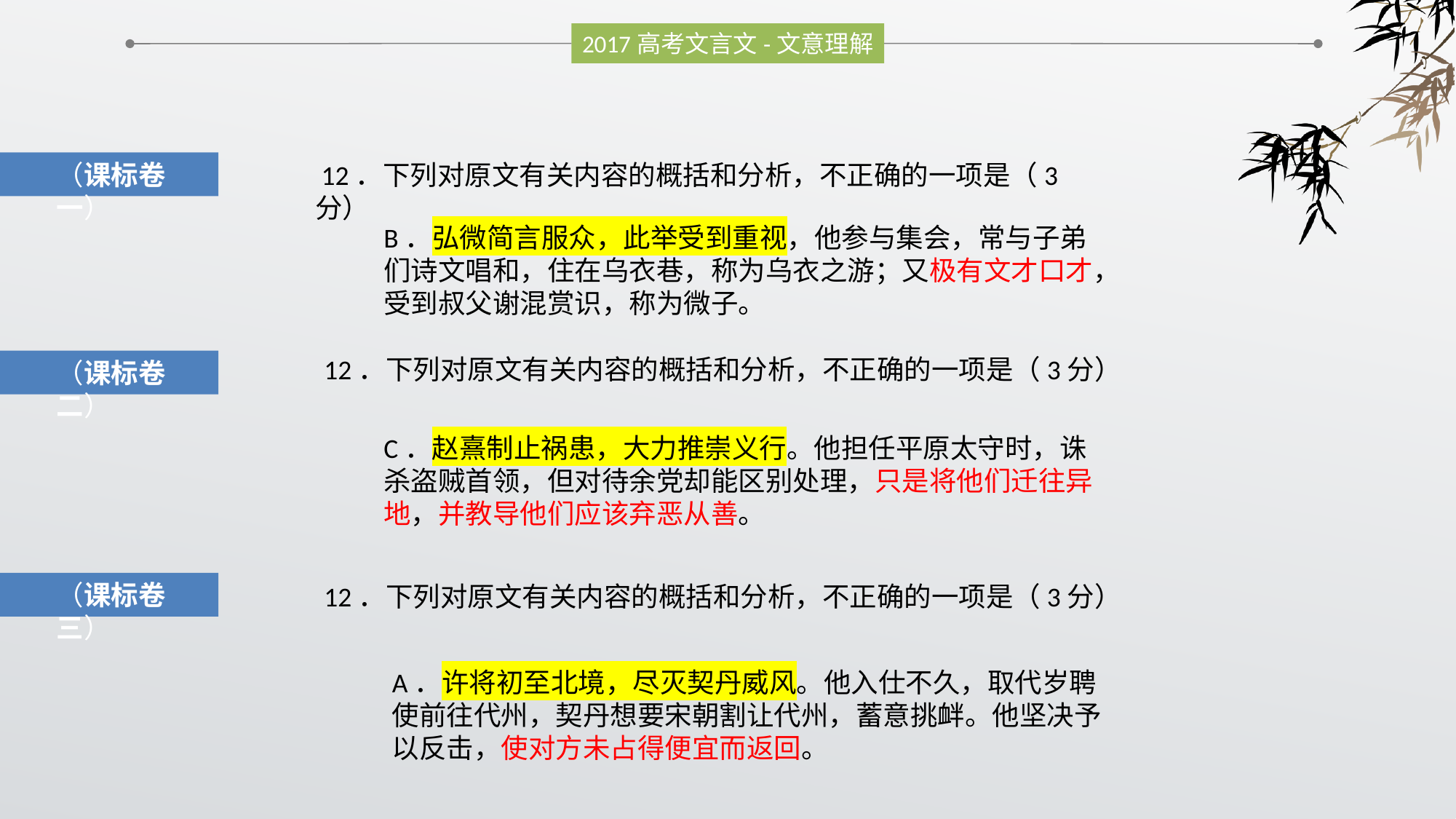

2017高考文言文-文意理解

（课标卷一）
 12．下列对原文有关内容的概括和分析，不正确的一项是（3分）
B．弘微简言服众，此举受到重视，他参与集会，常与子弟们诗文唱和，住在乌衣巷，称为乌衣之游；又极有文才口才，受到叔父谢混赏识，称为微子。
12．下列对原文有关内容的概括和分析，不正确的一项是（3分）

（课标卷二）
C．赵熹制止祸患，大力推崇义行。他担任平原太守时，诛杀盗贼首领，但对待余党却能区别处理，只是将他们迁往异地，并教导他们应该弃恶从善。

（课标卷三）
12．下列对原文有关内容的概括和分析，不正确的一项是（3分）
A．许将初至北境，尽灭契丹威风。他入仕不久，取代岁聘使前往代州，契丹想要宋朝割让代州，蓄意挑衅。他坚决予以反击，使对方未占得便宜而返回。